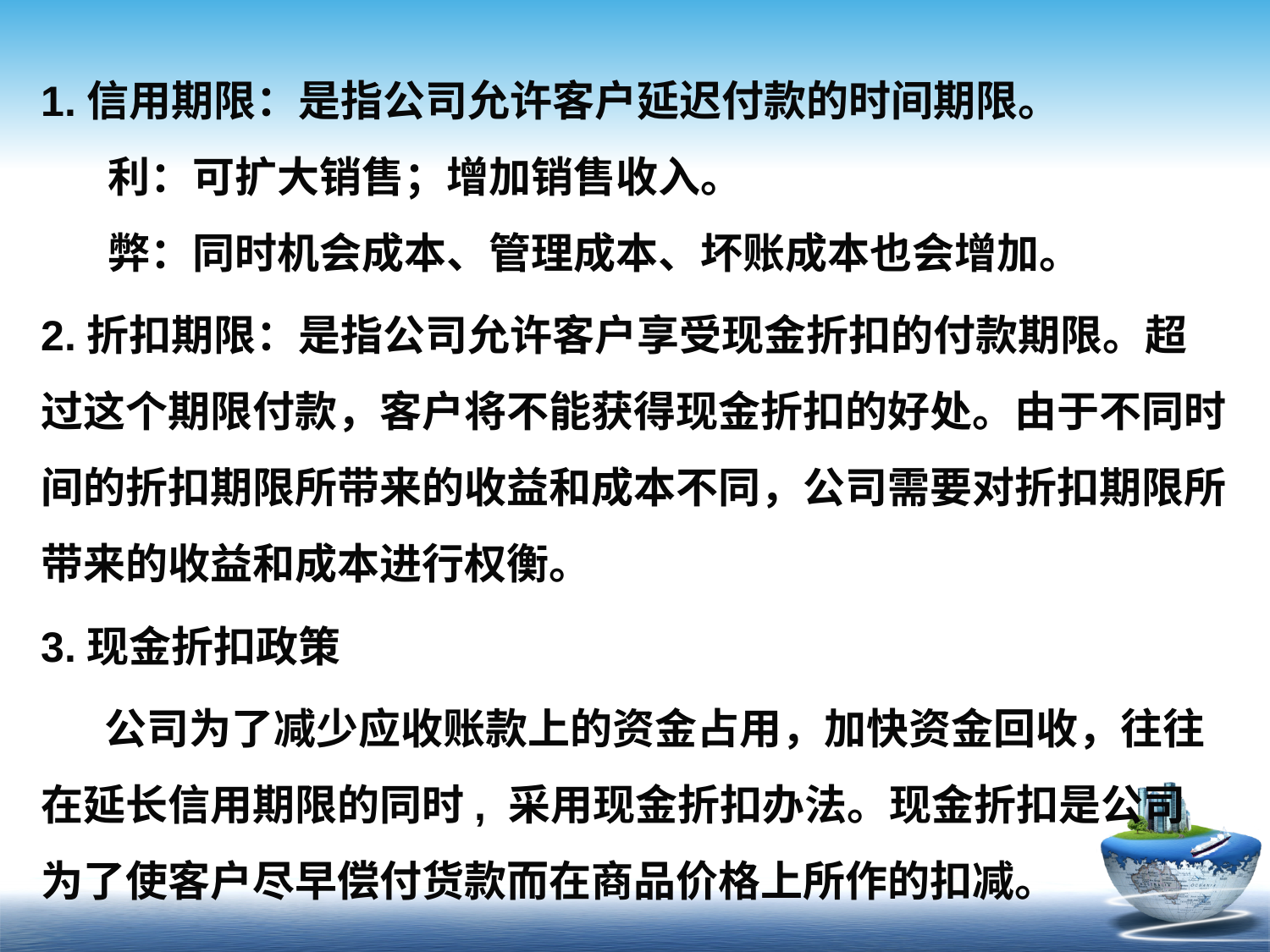

1.信用期限：是指公司允许客户延迟付款的时间期限。
       利：可扩大销售；增加销售收入。
       弊：同时机会成本、管理成本、坏账成本也会增加。
2.折扣期限：是指公司允许客户享受现金折扣的付款期限。超过这个期限付款，客户将不能获得现金折扣的好处。由于不同时间的折扣期限所带来的收益和成本不同，公司需要对折扣期限所带来的收益和成本进行权衡。
3.现金折扣政策
公司为了减少应收账款上的资金占用，加快资金回收，往往在延长信用期限的同时, 采用现金折扣办法。现金折扣是公司为了使客户尽早偿付货款而在商品价格上所作的扣减。